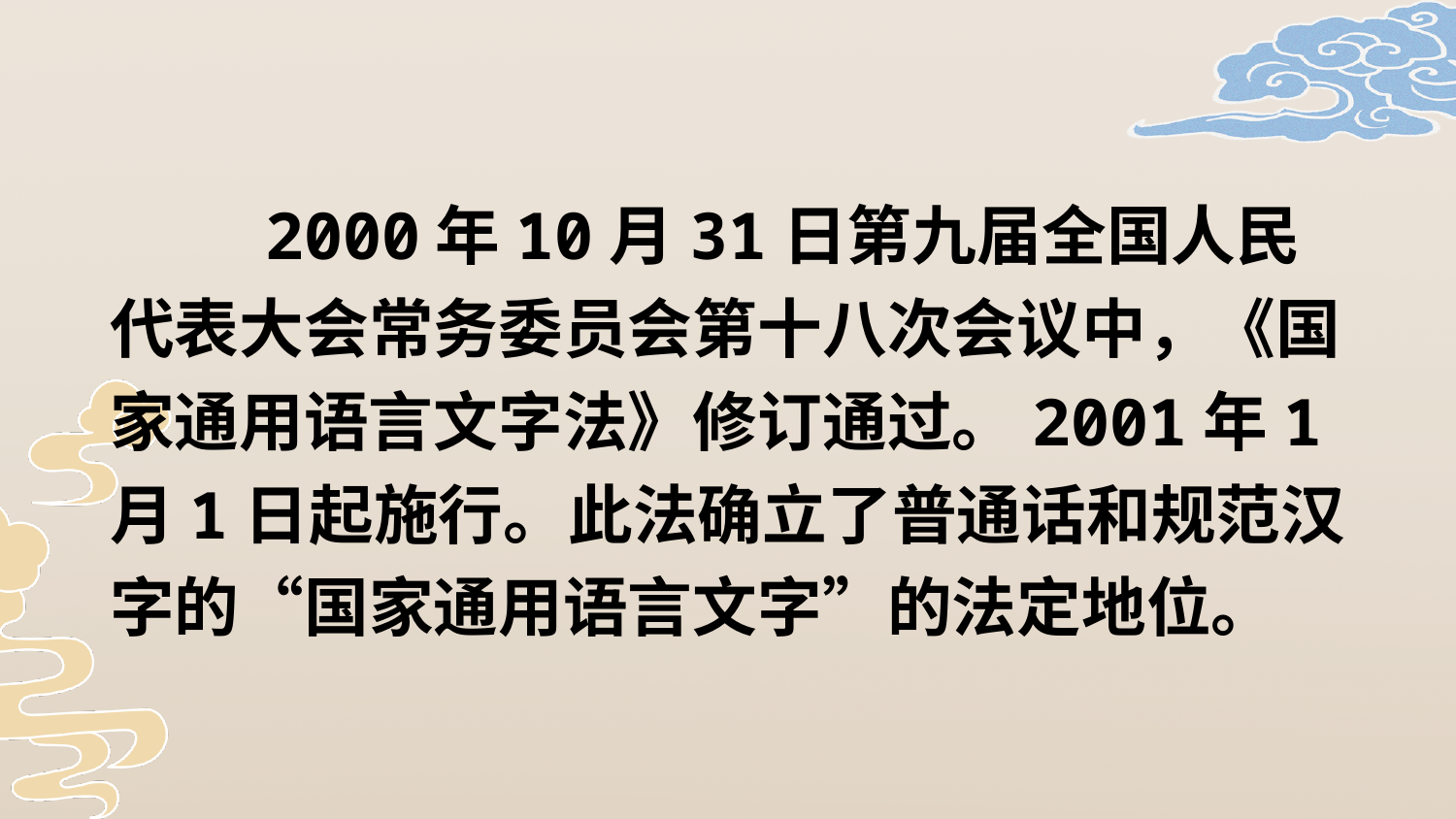

2000年10月31日第九届全国人民代表大会常务委员会第十八次会议中，《国家通用语言文字法》修订通过。2001年1月1日起施行。此法确立了普通话和规范汉字的“国家通用语言文字”的法定地位。